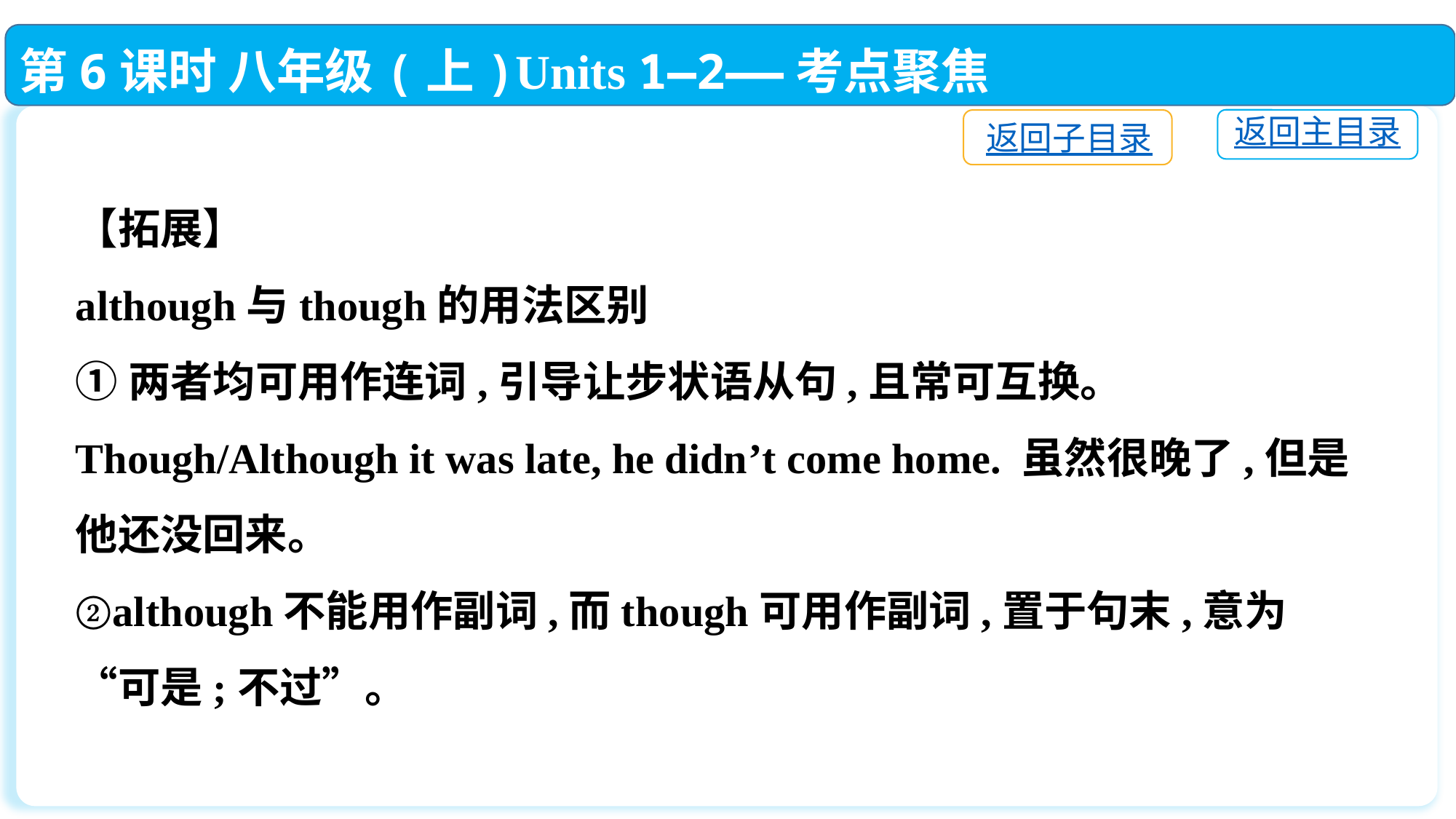

第6课时 八年级(上)Units 1—2——考点聚焦

返回主目录

返回子目录
【拓展】
although与though的用法区别
①两者均可用作连词,引导让步状语从句,且常可互换。
Though/Although it was late, he didn’t come home. 虽然很晚了,但是他还没回来。
②although不能用作副词,而though可用作副词,置于句末,意为“可是;不过”。